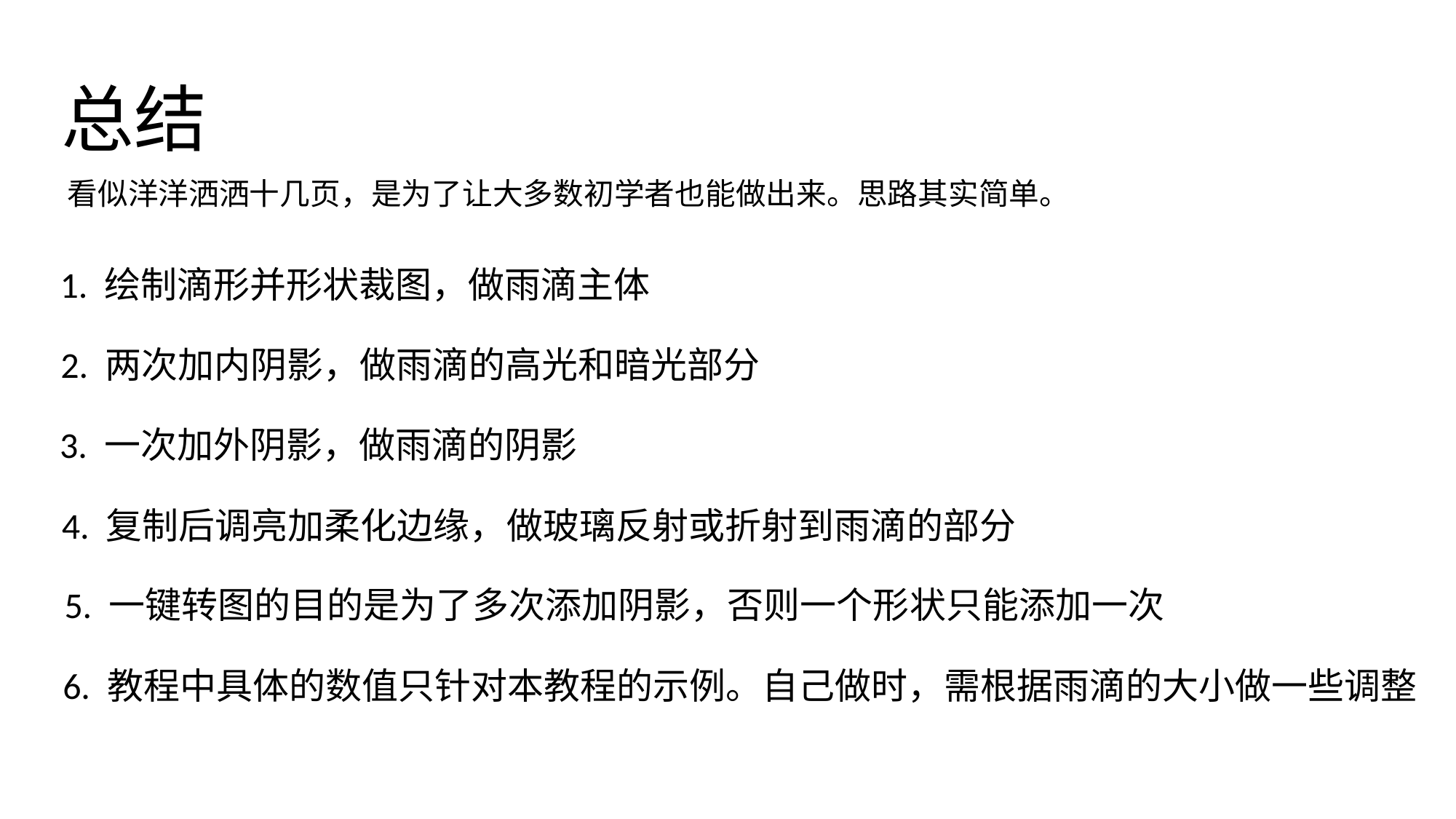

# 总结
看似洋洋洒洒十几页，是为了让大多数初学者也能做出来。思路其实简单。
1. 绘制滴形并形状裁图，做雨滴主体
2. 两次加内阴影，做雨滴的高光和暗光部分
3. 一次加外阴影，做雨滴的阴影
4. 复制后调亮加柔化边缘，做玻璃反射或折射到雨滴的部分
5. 一键转图的目的是为了多次添加阴影，否则一个形状只能添加一次
6. 教程中具体的数值只针对本教程的示例。自己做时，需根据雨滴的大小做一些调整